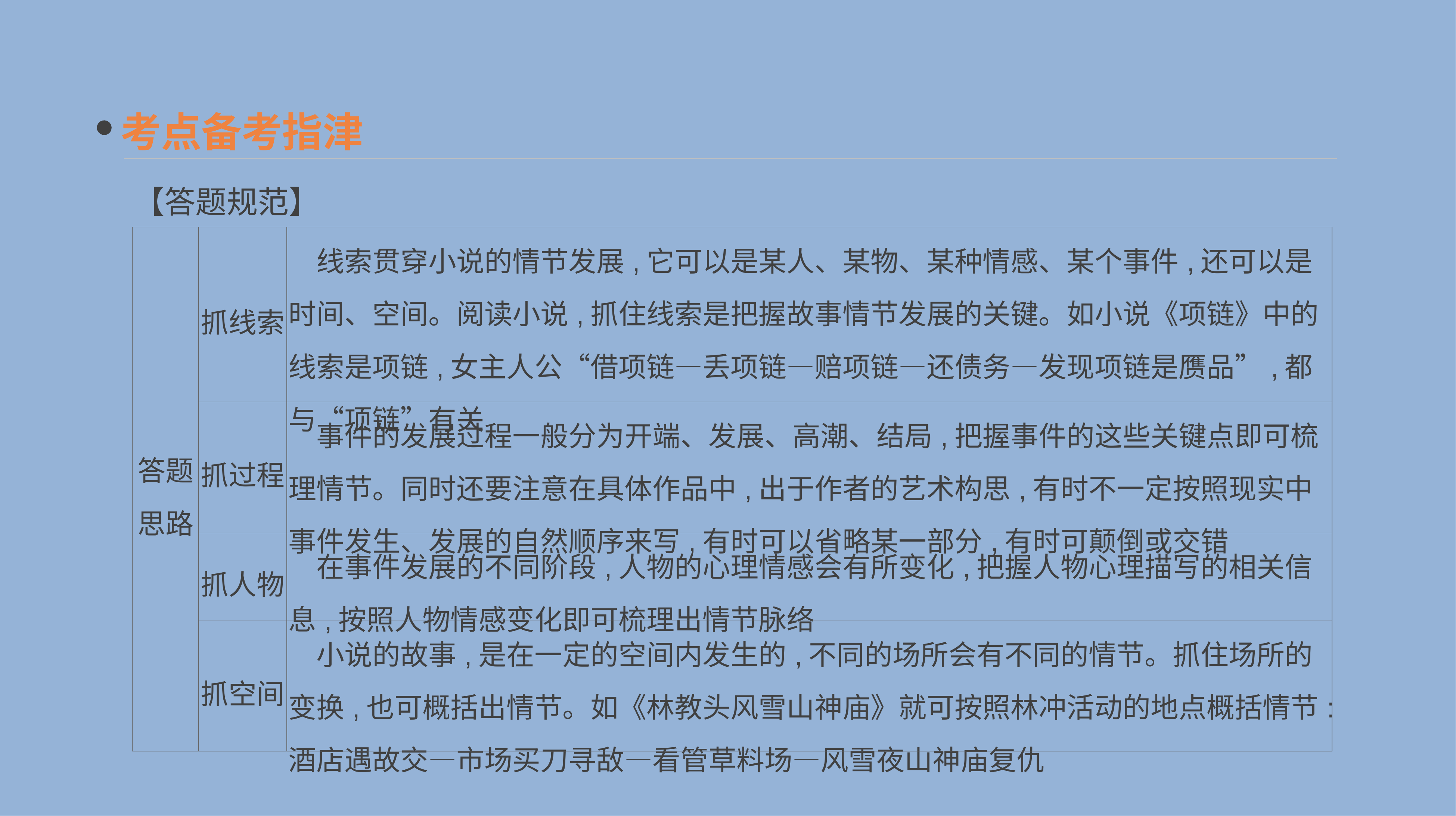

考点备考指津

【答题规范】
| 答题 思路 | 抓线索 | 线索贯穿小说的情节发展,它可以是某人、某物、某种情感、某个事件,还可以是时间、空间。阅读小说,抓住线索是把握故事情节发展的关键。如小说《项链》中的线索是项链,女主人公“借项链—丢项链—赔项链—还债务—发现项链是赝品”,都与“项链”有关 |
| --- | --- | --- |
|  | 抓过程 | 事件的发展过程一般分为开端、发展、高潮、结局,把握事件的这些关键点即可梳理情节。同时还要注意在具体作品中,出于作者的艺术构思,有时不一定按照现实中事件发生、发展的自然顺序来写,有时可以省略某一部分,有时可颠倒或交错 |
|  | 抓人物 | 在事件发展的不同阶段,人物的心理情感会有所变化,把握人物心理描写的相关信息,按照人物情感变化即可梳理出情节脉络 |
|  | 抓空间 | 小说的故事,是在一定的空间内发生的,不同的场所会有不同的情节。抓住场所的变换,也可概括出情节。如《林教头风雪山神庙》就可按照林冲活动的地点概括情节:酒店遇故交—市场买刀寻敌—看管草料场—风雪夜山神庙复仇 |